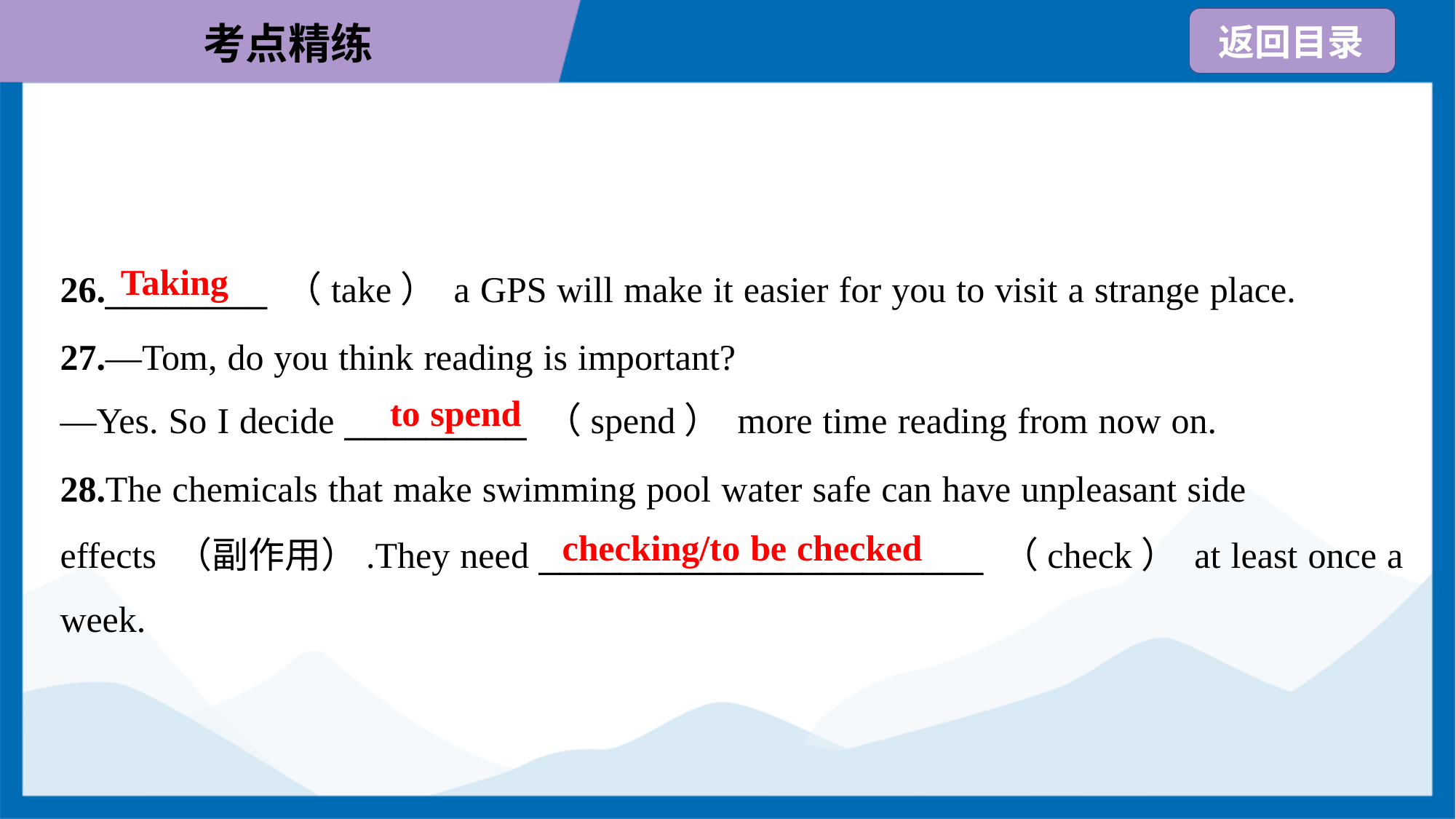

Taking
26.________ （take） a GPS will make it easier for you to visit a strange place.
27.—Tom, do you think reading is important?
—Yes. So I decide _________ （spend） more time reading from now on.
to spend
28.The chemicals that make swimming pool water safe can have unpleasant side
effects （副作用）.They need ______________________ （check） at least once a
week.
checking/to be checked